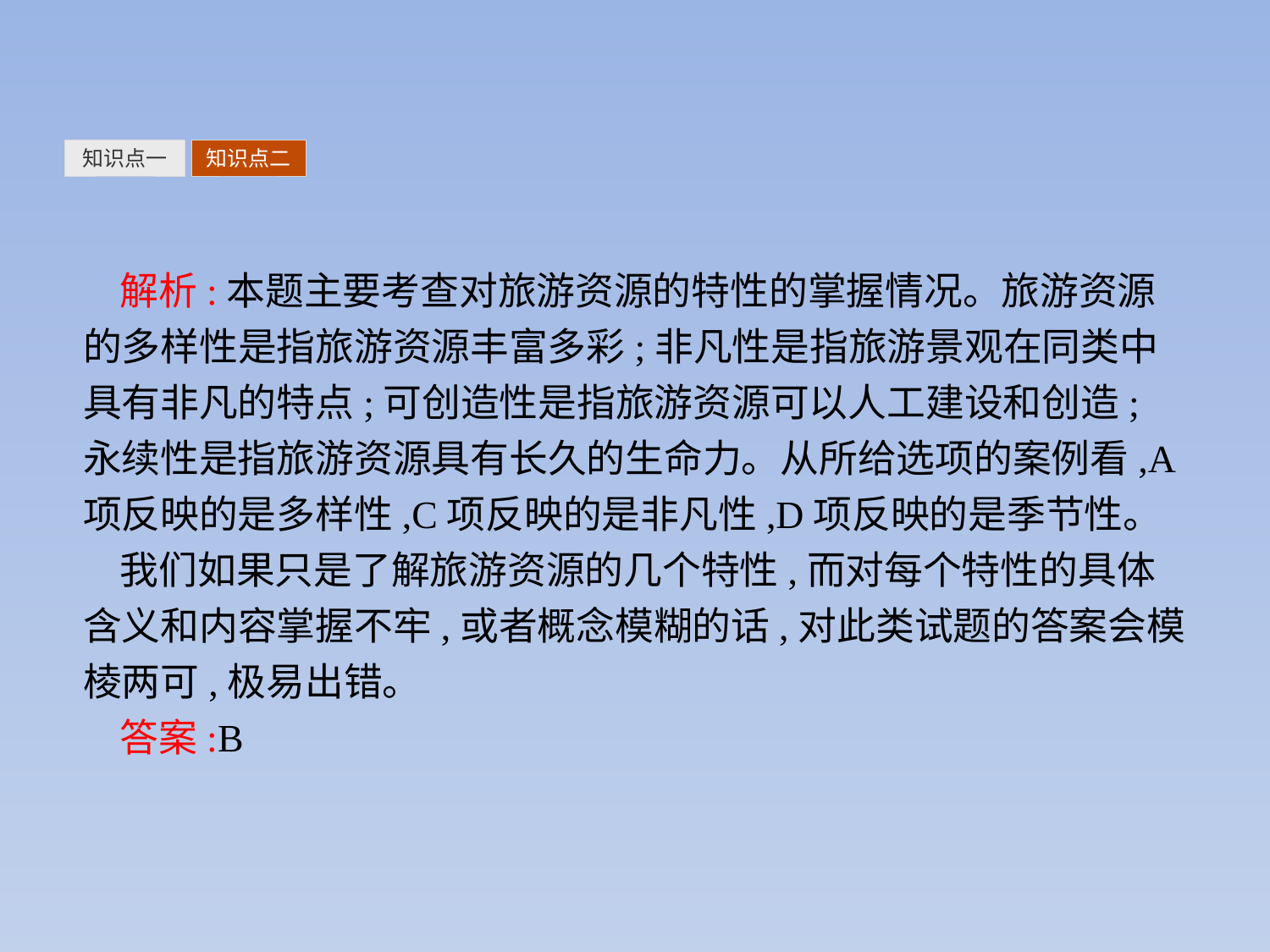

知识点一
知识点二
解析:本题主要考查对旅游资源的特性的掌握情况。旅游资源的多样性是指旅游资源丰富多彩;非凡性是指旅游景观在同类中具有非凡的特点;可创造性是指旅游资源可以人工建设和创造;永续性是指旅游资源具有长久的生命力。从所给选项的案例看,A项反映的是多样性,C项反映的是非凡性,D项反映的是季节性。
我们如果只是了解旅游资源的几个特性,而对每个特性的具体含义和内容掌握不牢,或者概念模糊的话,对此类试题的答案会模棱两可,极易出错。
答案:B